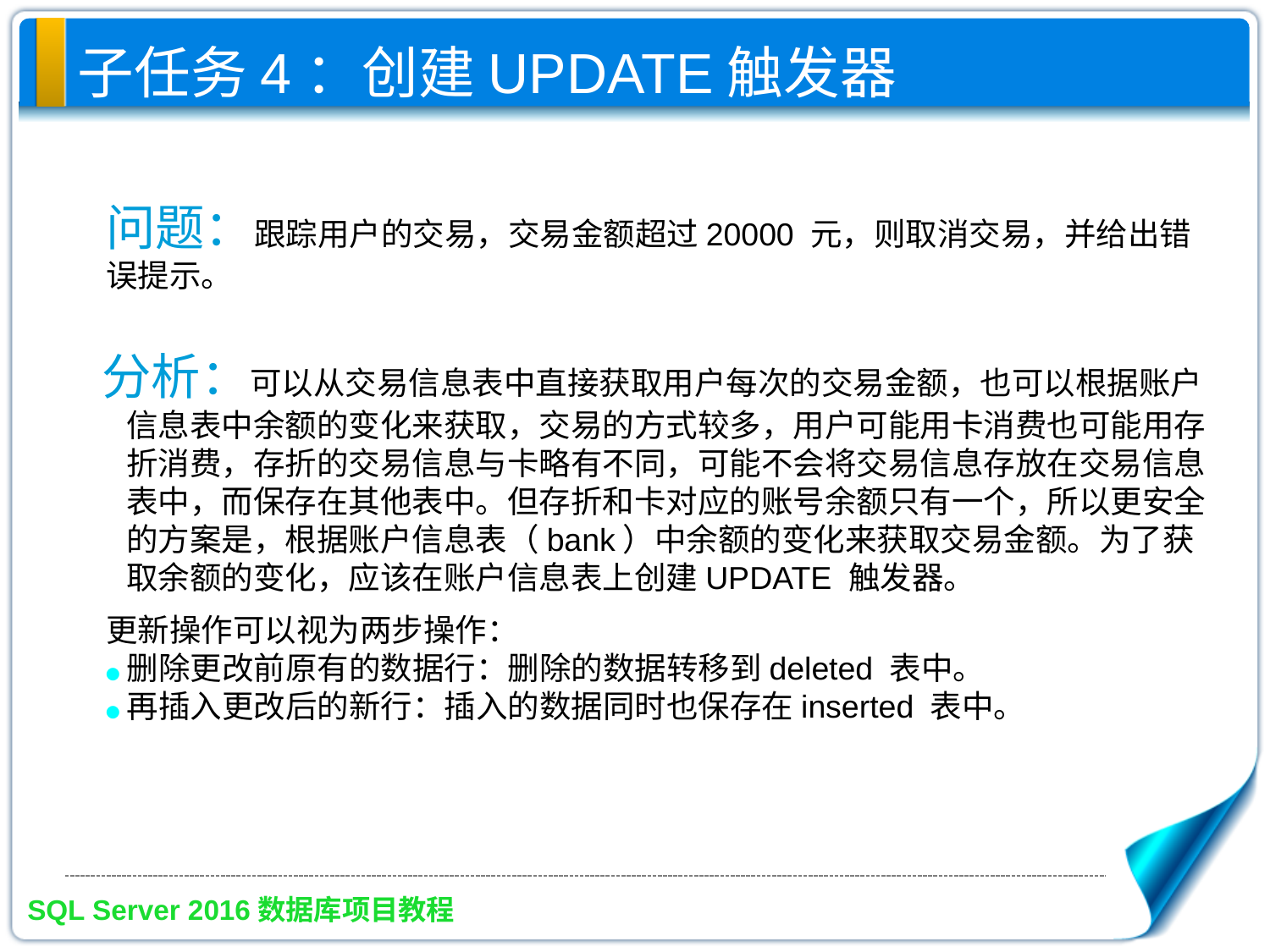

子任务4：创建UPDATE触发器

问题：跟踪用户的交易，交易金额超过20000 元，则取消交易，并给出错误提示。
分析：可以从交易信息表中直接获取用户每次的交易金额，也可以根据账户信息表中余额的变化来获取，交易的方式较多，用户可能用卡消费也可能用存折消费，存折的交易信息与卡略有不同，可能不会将交易信息存放在交易信息表中，而保存在其他表中。但存折和卡对应的账号余额只有一个，所以更安全的方案是，根据账户信息表（bank）中余额的变化来获取交易金额。为了获取余额的变化，应该在账户信息表上创建UPDATE 触发器。
更新操作可以视为两步操作：
● 删除更改前原有的数据行：删除的数据转移到deleted 表中。
● 再插入更改后的新行：插入的数据同时也保存在inserted 表中。